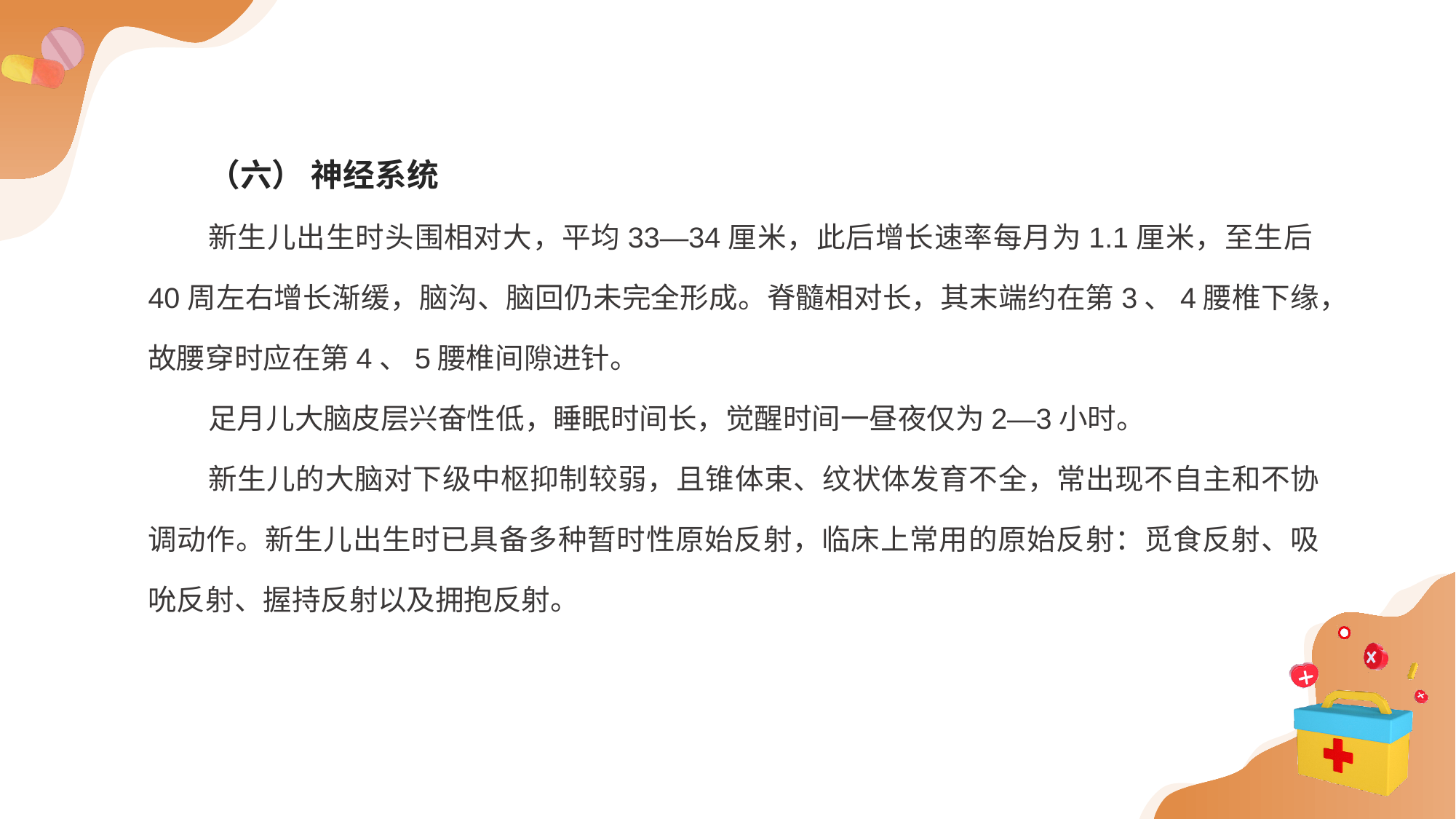

（六） 神经系统
新生儿出生时头围相对大，平均33—34厘米，此后增长速率每月为1.1厘米，至生后40周左右增长渐缓，脑沟、脑回仍未完全形成。脊髓相对长，其末端约在第3、4腰椎下缘，故腰穿时应在第4、5腰椎间隙进针。
足月儿大脑皮层兴奋性低，睡眠时间长，觉醒时间一昼夜仅为2—3小时。
新生儿的大脑对下级中枢抑制较弱，且锥体束、纹状体发育不全，常出现不自主和不协调动作。新生儿出生时已具备多种暂时性原始反射，临床上常用的原始反射：觅食反射、吸吮反射、握持反射以及拥抱反射。